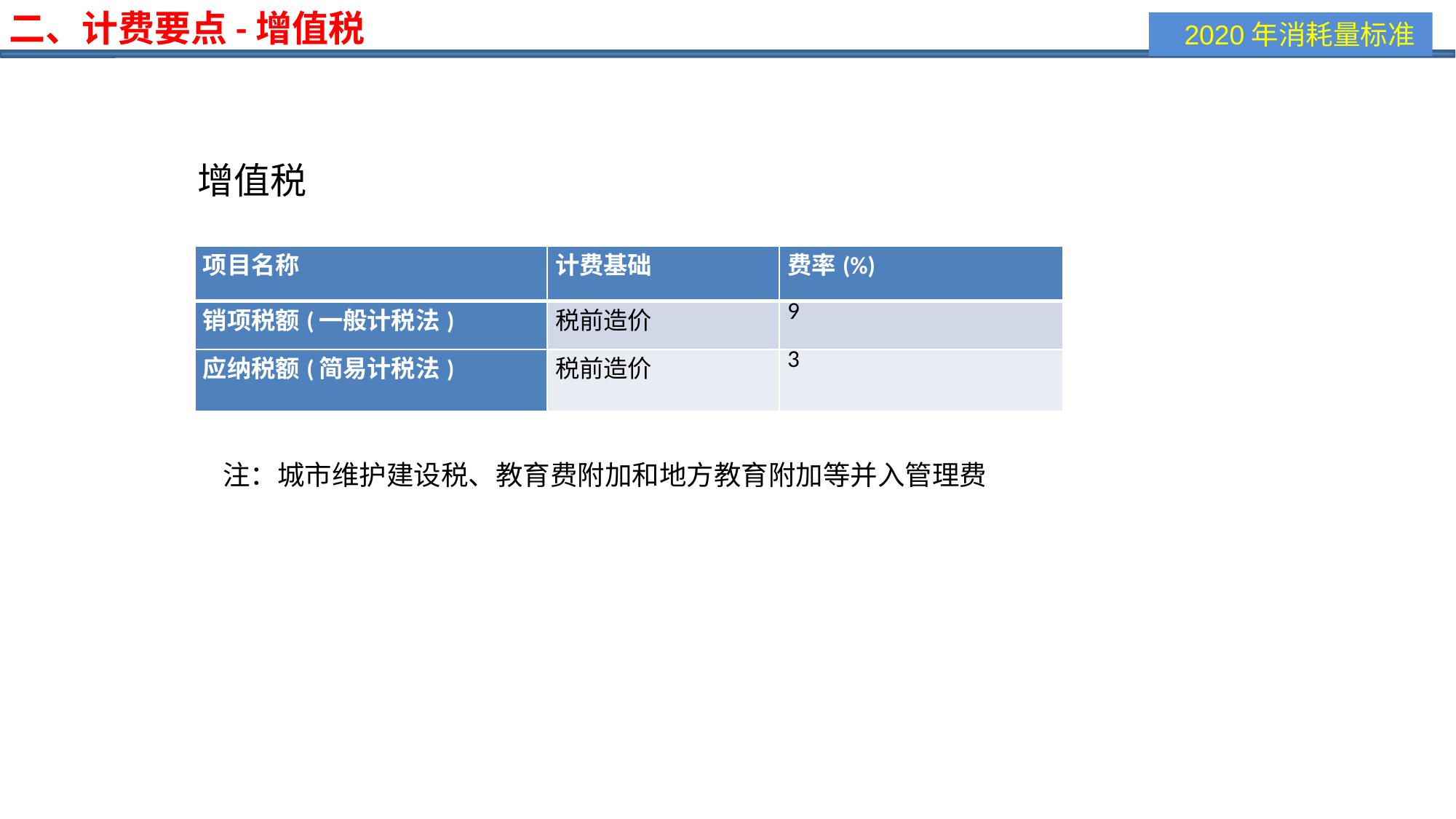

二、计费要点-增值税
增值税
| 项目名称 | 计费基础 | 费率(%) |
| --- | --- | --- |
| 销项税额(一般计税法) | 税前造价 | 9 |
| 应纳税额(简易计税法) | 税前造价 | 3 |
注：城市维护建设税、教育费附加和地方教育附加等并入管理费